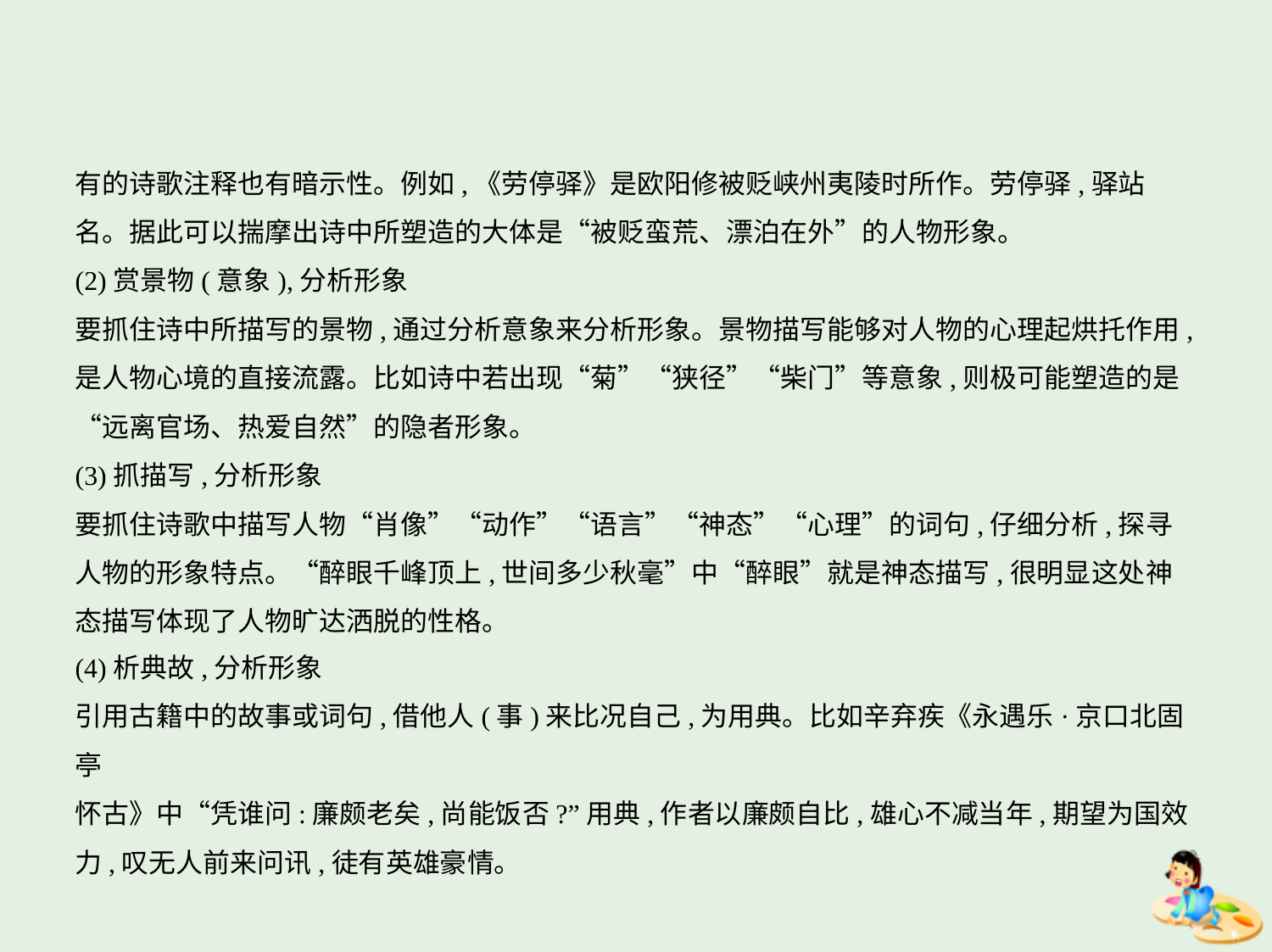

有的诗歌注释也有暗示性。例如,《劳停驿》是欧阳修被贬峡州夷陵时所作。劳停驿,驿站
名。据此可以揣摩出诗中所塑造的大体是“被贬蛮荒、漂泊在外”的人物形象。
(2)赏景物(意象),分析形象
要抓住诗中所描写的景物,通过分析意象来分析形象。景物描写能够对人物的心理起烘托作用,是人物心境的直接流露。比如诗中若出现“菊”“狭径”“柴门”等意象,则极可能塑造的是“远离官场、热爱自然”的隐者形象。
(3)抓描写,分析形象
要抓住诗歌中描写人物“肖像”“动作”“语言”“神态”“心理”的词句,仔细分析,探寻
人物的形象特点。“醉眼千峰顶上,世间多少秋毫”中“醉眼”就是神态描写,很明显这处神
态描写体现了人物旷达洒脱的性格。
(4)析典故,分析形象
引用古籍中的故事或词句,借他人(事)来比况自己,为用典。比如辛弃疾《永遇乐·京口北固亭
怀古》中“凭谁问:廉颇老矣,尚能饭否?”用典,作者以廉颇自比,雄心不减当年,期望为国效
力,叹无人前来问讯,徒有英雄豪情。